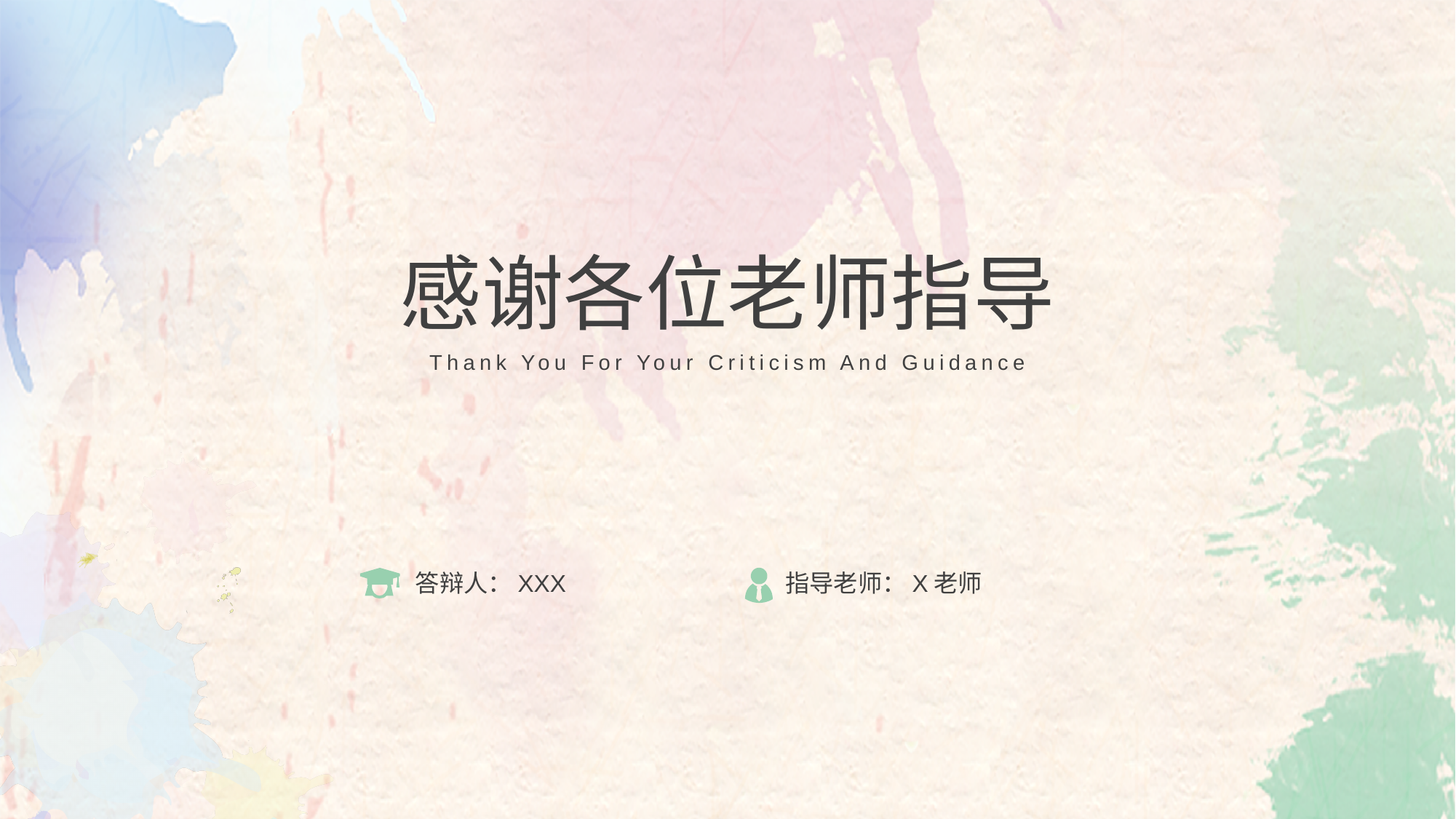

感谢各位老师指导
Thank You For Your Criticism And Guidance

答辩人：XXX

指导老师：X老师